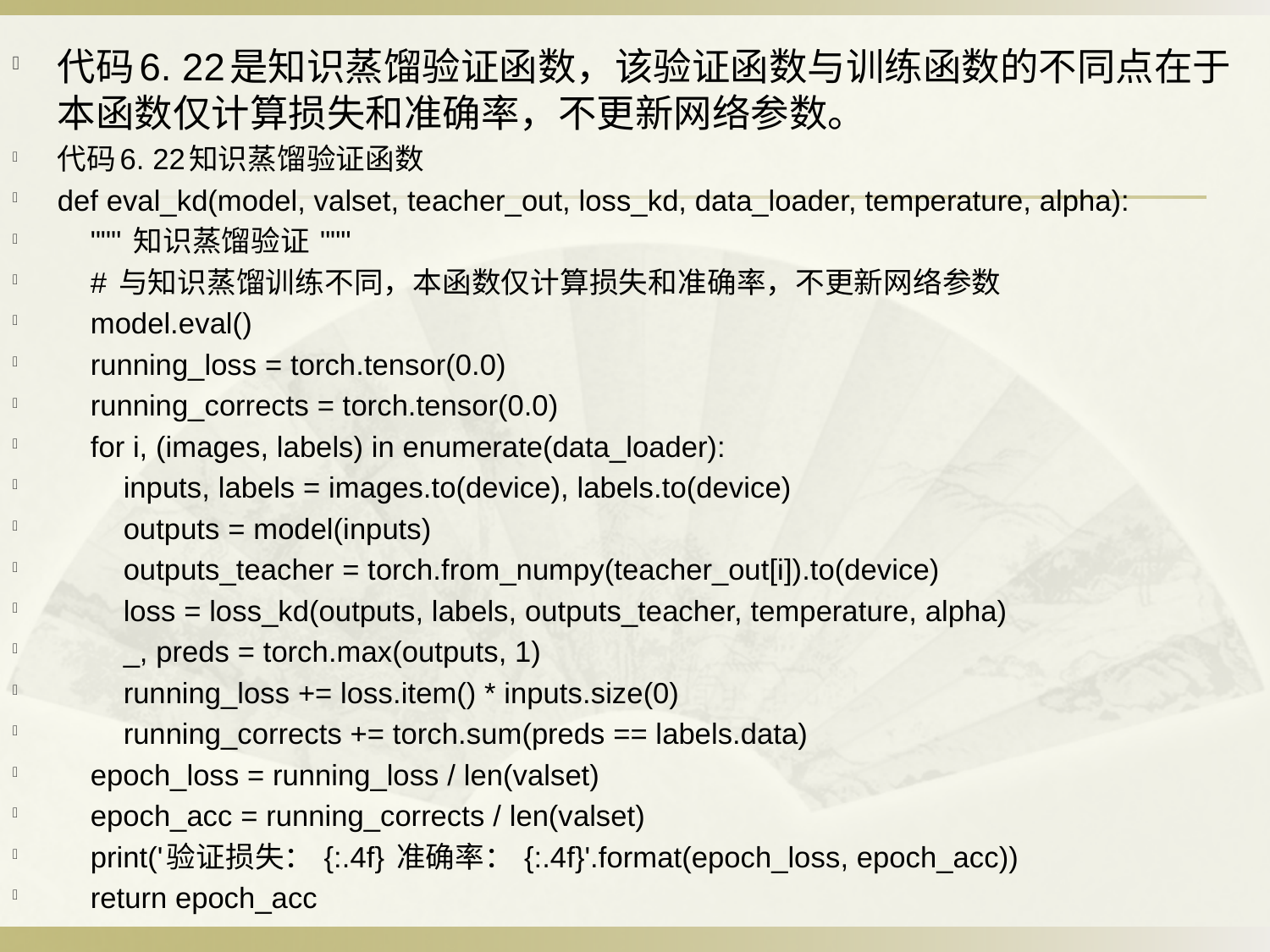

代码6. 22是知识蒸馏验证函数，该验证函数与训练函数的不同点在于本函数仅计算损失和准确率，不更新网络参数。
代码6. 22知识蒸馏验证函数
def eval_kd(model, valset, teacher_out, loss_kd, data_loader, temperature, alpha):
    """ 知识蒸馏验证 """
    # 与知识蒸馏训练不同，本函数仅计算损失和准确率，不更新网络参数
    model.eval()
    running_loss = torch.tensor(0.0)
    running_corrects = torch.tensor(0.0)
    for i, (images, labels) in enumerate(data_loader):
        inputs, labels = images.to(device), labels.to(device)
        outputs = model(inputs)
        outputs_teacher = torch.from_numpy(teacher_out[i]).to(device)
        loss = loss_kd(outputs, labels, outputs_teacher, temperature, alpha)
        _, preds = torch.max(outputs, 1)
        running_loss += loss.item() * inputs.size(0)
        running_corrects += torch.sum(preds == labels.data)
    epoch_loss = running_loss / len(valset)
    epoch_acc = running_corrects / len(valset)
    print('验证损失： {:.4f} 准确率： {:.4f}'.format(epoch_loss, epoch_acc))
    return epoch_acc